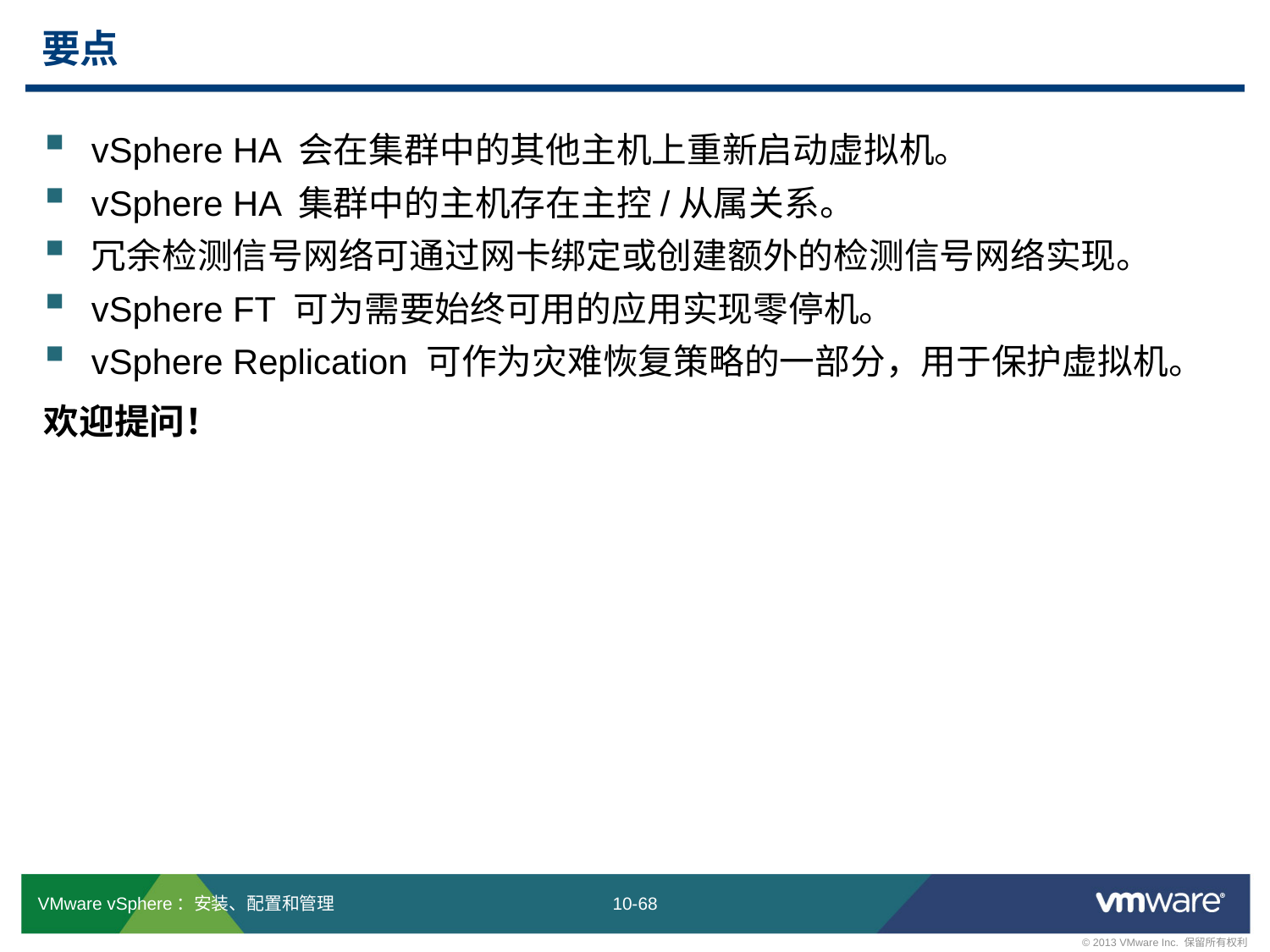

# 要点
vSphere HA 会在集群中的其他主机上重新启动虚拟机。
vSphere HA 集群中的主机存在主控/从属关系。
冗余检测信号网络可通过网卡绑定或创建额外的检测信号网络实现。
vSphere FT 可为需要始终可用的应用实现零停机。
vSphere Replication 可作为灾难恢复策略的一部分，用于保护虚拟机。
欢迎提问！